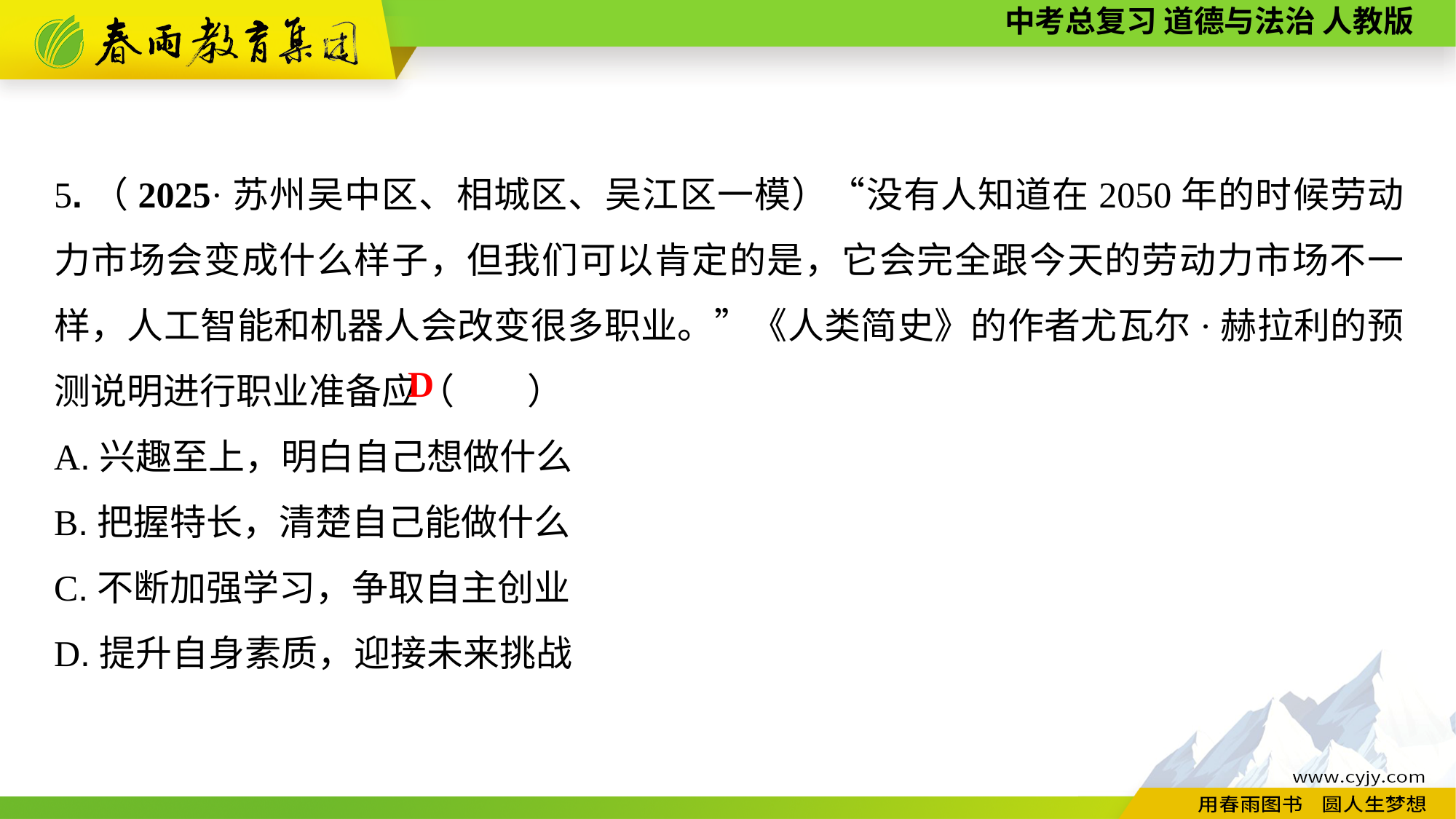

5.（2025·苏州吴中区、相城区、吴江区一模）“没有人知道在2050年的时候劳动力市场会变成什么样子，但我们可以肯定的是，它会完全跟今天的劳动力市场不一样，人工智能和机器人会改变很多职业。”《人类简史》的作者尤瓦尔·赫拉利的预测说明进行职业准备应（　　）
A.兴趣至上，明白自己想做什么
B.把握特长，清楚自己能做什么
C.不断加强学习，争取自主创业
D.提升自身素质，迎接未来挑战
D